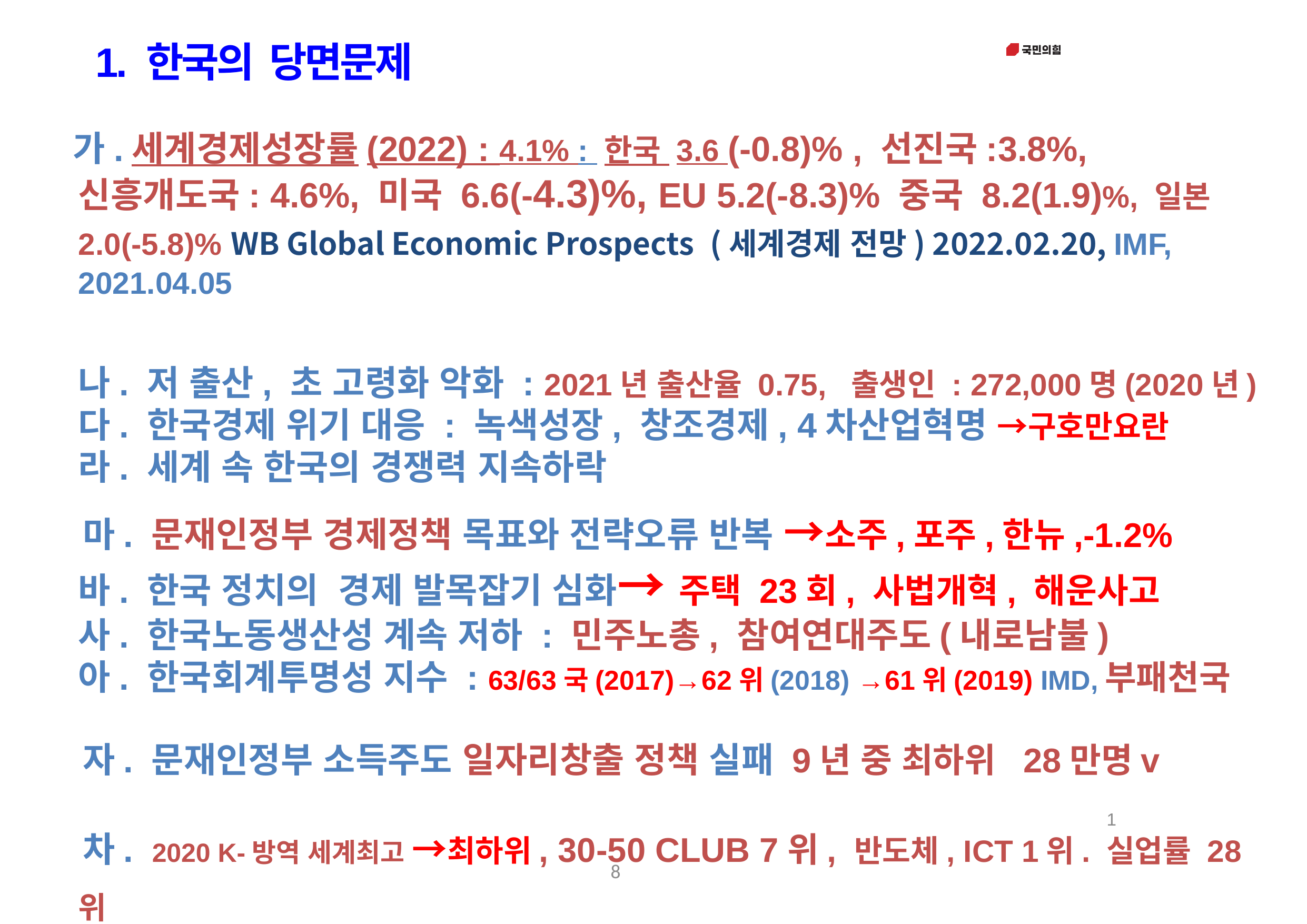

1. 한국의  당면문제
   가.세계경제성장률(2022) : 4.1% : 한국 3.6 (-0.8)% , 선진국:3.8%, 신흥개도국: 4.6%, 미국 6.6(-4.3)%, EU 5.2(-8.3)% 중국 8.2(1.9)%, 일본 2.0(-5.8)% WB Global Economic Prospects  (세계경제 전망) 2022.02.20, IMF, 2021.04.05
나. 저 출산, 초 고령화 악화 : 2021년 출산율 0.75,  출생인 : 272,000명(2020년)
다. 한국경제 위기 대응 : 녹색성장, 창조경제, 4차산업혁명 →구호만요란
라. 세계 속 한국의 경쟁력 지속하락
    마. 문재인정부 경제정책 목표와 전략오류 반복 →소주,포주,한뉴,-1.2%
바. 한국 정치의  경제 발목잡기 심화→ 주택 23회, 사법개혁, 해운사고
사. 한국노동생산성 계속 저하 : 민주노총, 참여연대주도(내로남불)
아. 한국회계투명성 지수 : 63/63국(2017)→62위(2018) →61위(2019) IMD,부패천국
    자. 문재인정부 소득주도 일자리창출 정책 실패 9년 중 최하위  28만명v
    차.  2020 K-방역 세계최고 →최하위, 30-50 CLUB 7위, 반도체, ICT 1위. 실업률 28위

1
8